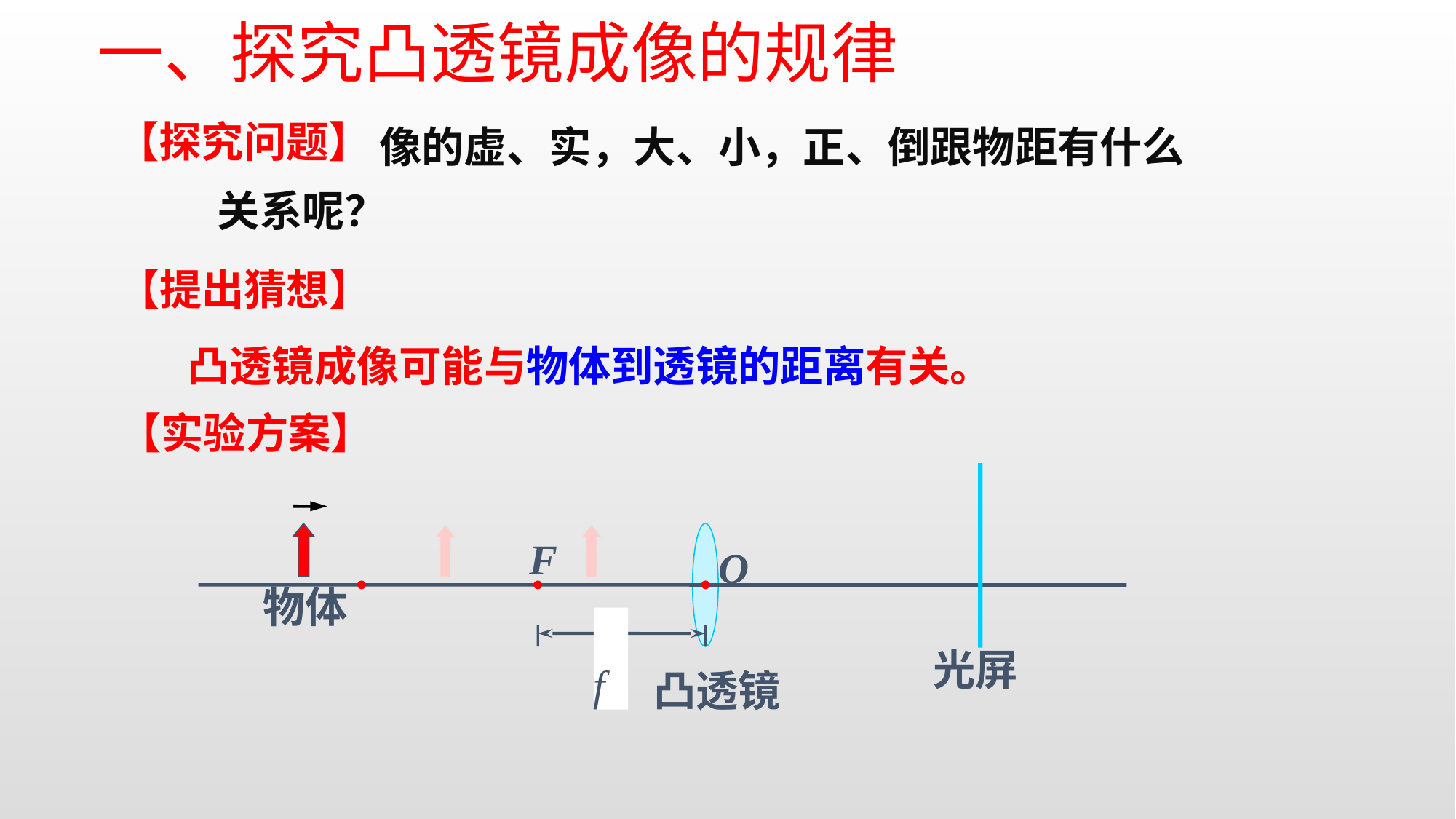

一、探究凸透镜成像的规律
　　        像的虚、实，大、小，正、倒跟物距有什么关系呢？
【探究问题】
【提出猜想】
凸透镜成像可能与物体到透镜的距离有关。
【实验方案】

光屏

F
O

 f

凸透镜

物体